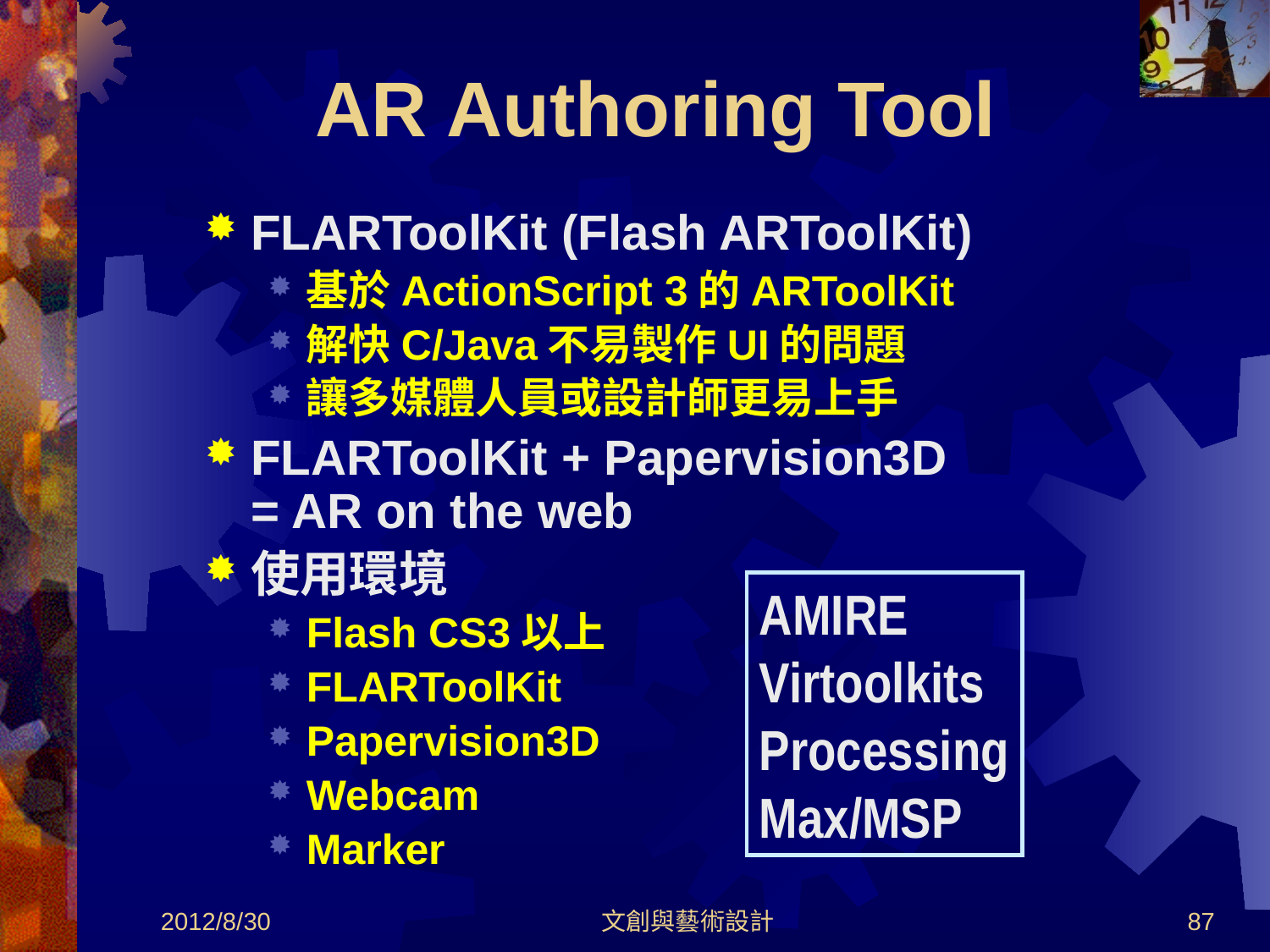

# AR Authoring Tool
FLARToolKit (Flash ARToolKit)
基於ActionScript 3的ARToolKit
解快C/Java不易製作UI的問題
讓多媒體人員或設計師更易上手
FLARToolKit + Papervision3D
= AR on the web
使用環境
Flash CS3以上
FLARToolKit
Papervision3D
Webcam
Marker
AMIRE
Virtoolkits
Processing
Max/MSP
2012/8/30
文創與藝術設計
87